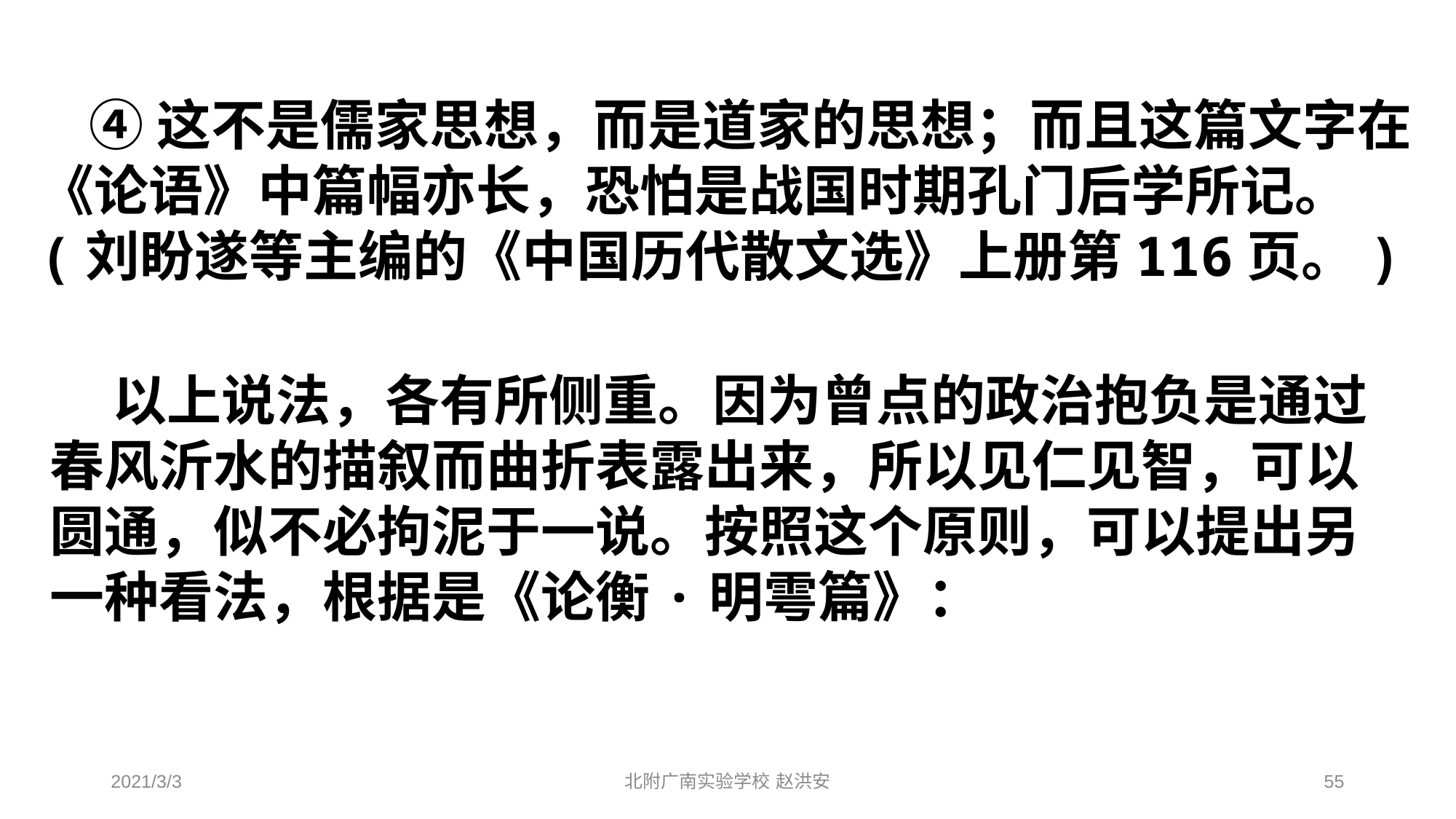

④这不是儒家思想，而是道家的思想；而且这篇文字在《论语》中篇幅亦长，恐怕是战国时期孔门后学所记。(刘盼遂等主编的《中国历代散文选》上册第116页。)
    以上说法，各有所侧重。因为曾点的政治抱负是通过春风沂水的描叙而曲折表露出来，所以见仁见智，可以圆通，似不必拘泥于一说。按照这个原则，可以提出另一种看法，根据是《论衡·明雩篇》：
2021/3/3
北附广南实验学校 赵洪安
55